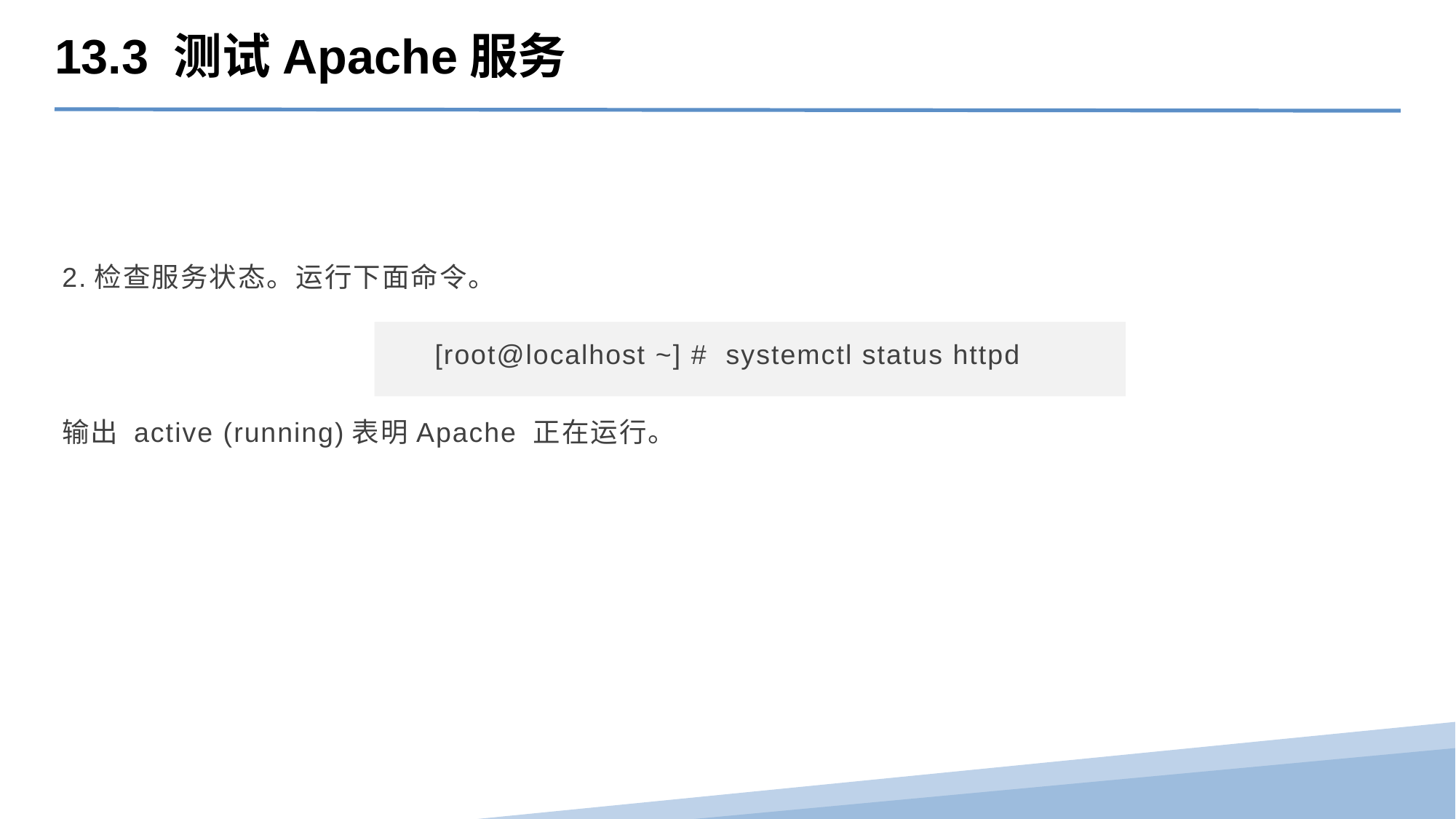

13.3 测试Apache服务
2.检查服务状态。运行下面命令。
[root@localhost ~] #  systemctl status httpd
输出 active (running)表明Apache 正在运行。